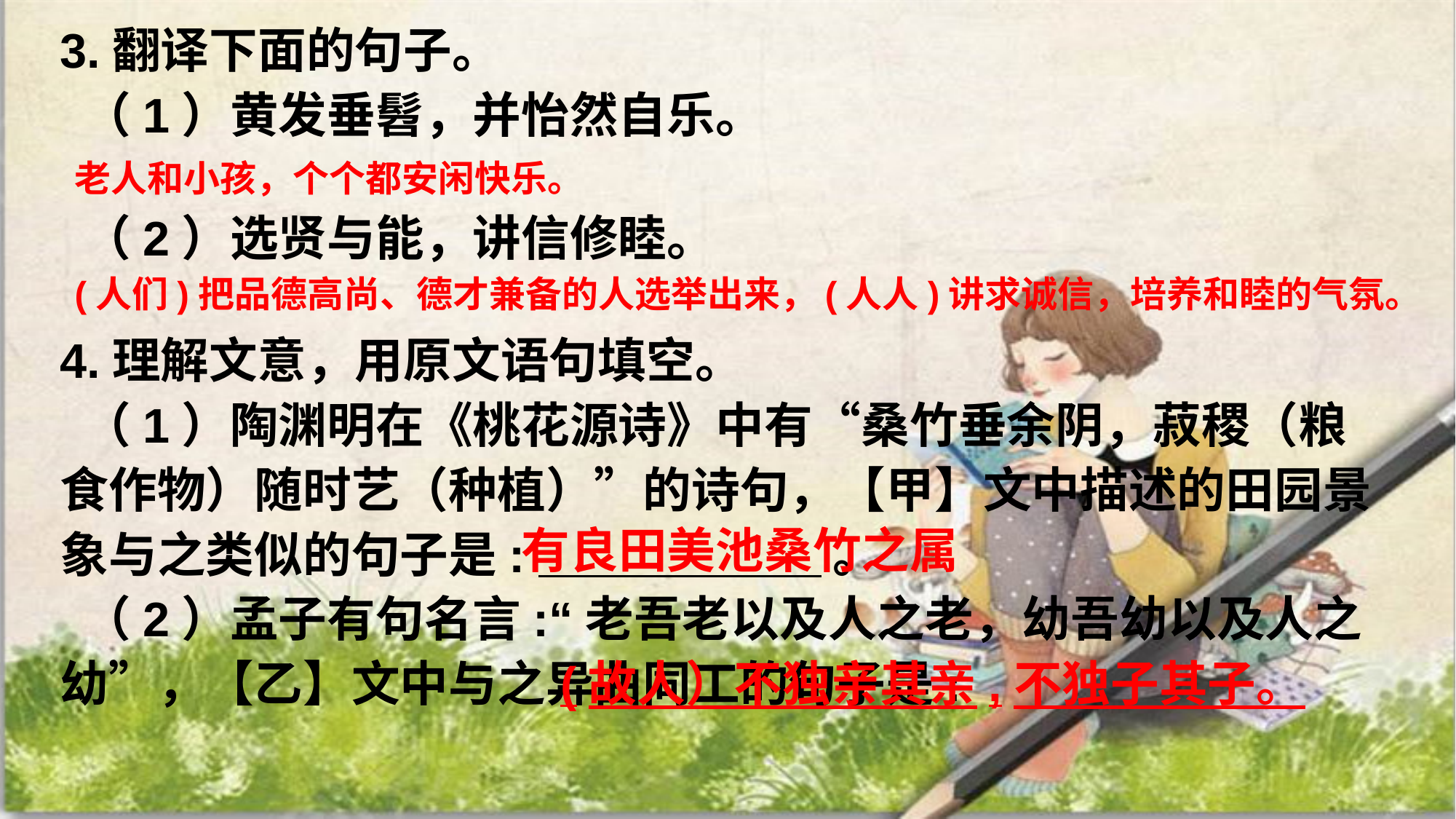

3.翻译下面的句子。
 （1）黄发垂髫，并怡然自乐。

 （2）选贤与能，讲信修睦。

4.理解文意，用原文语句填空。
 （1）陶渊明在《桃花源诗》中有“桑竹垂余阴，菽稷（粮食作物）随时艺（种植）”的诗句，【甲】文中描述的田园景象与之类似的句子是:                      。
 （2）孟子有句名言:“老吾老以及人之老，幼吾幼以及人之幼”，【乙】文中与之异曲同工的句子是:
老人和小孩，个个都安闲快乐。
(人们)把品德高尚、德才兼备的人选举出来，(人人)讲求诚信，培养和睦的气氛。
有良田美池桑竹之属
                                     (故人）不独亲其亲,不独子其子。